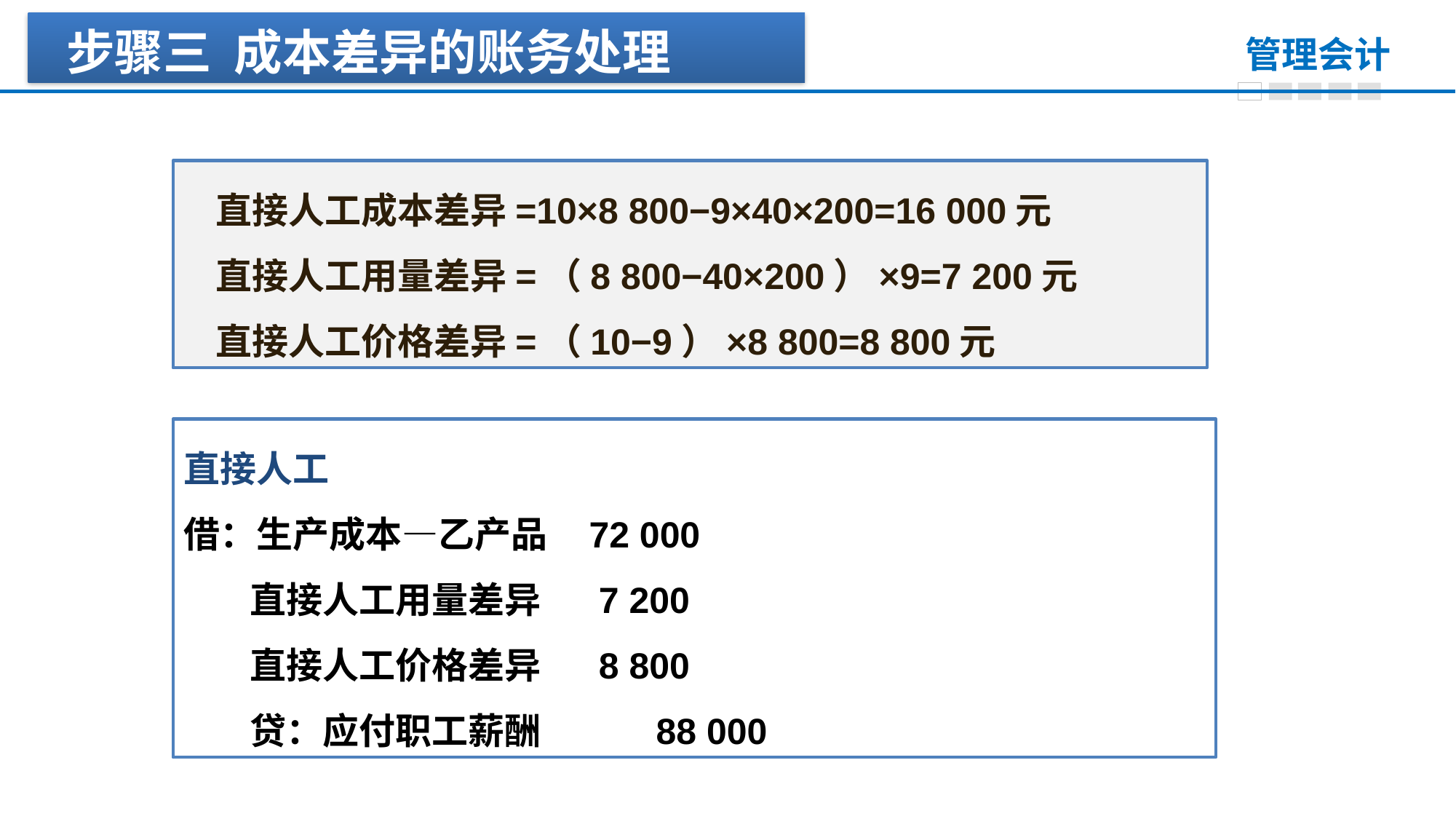

步骤三  成本差异的账务处理
直接人工成本差异=10×8 800−9×40×200=16 000元
直接人工用量差异=（8 800−40×200）×9=7 200元
直接人工价格差异=（10−9）×8 800=8 800元
直接人工
借：生产成本—乙产品    72 000
       直接人工用量差异      7 200
       直接人工价格差异      8 800
       贷：应付职工薪酬             88 000